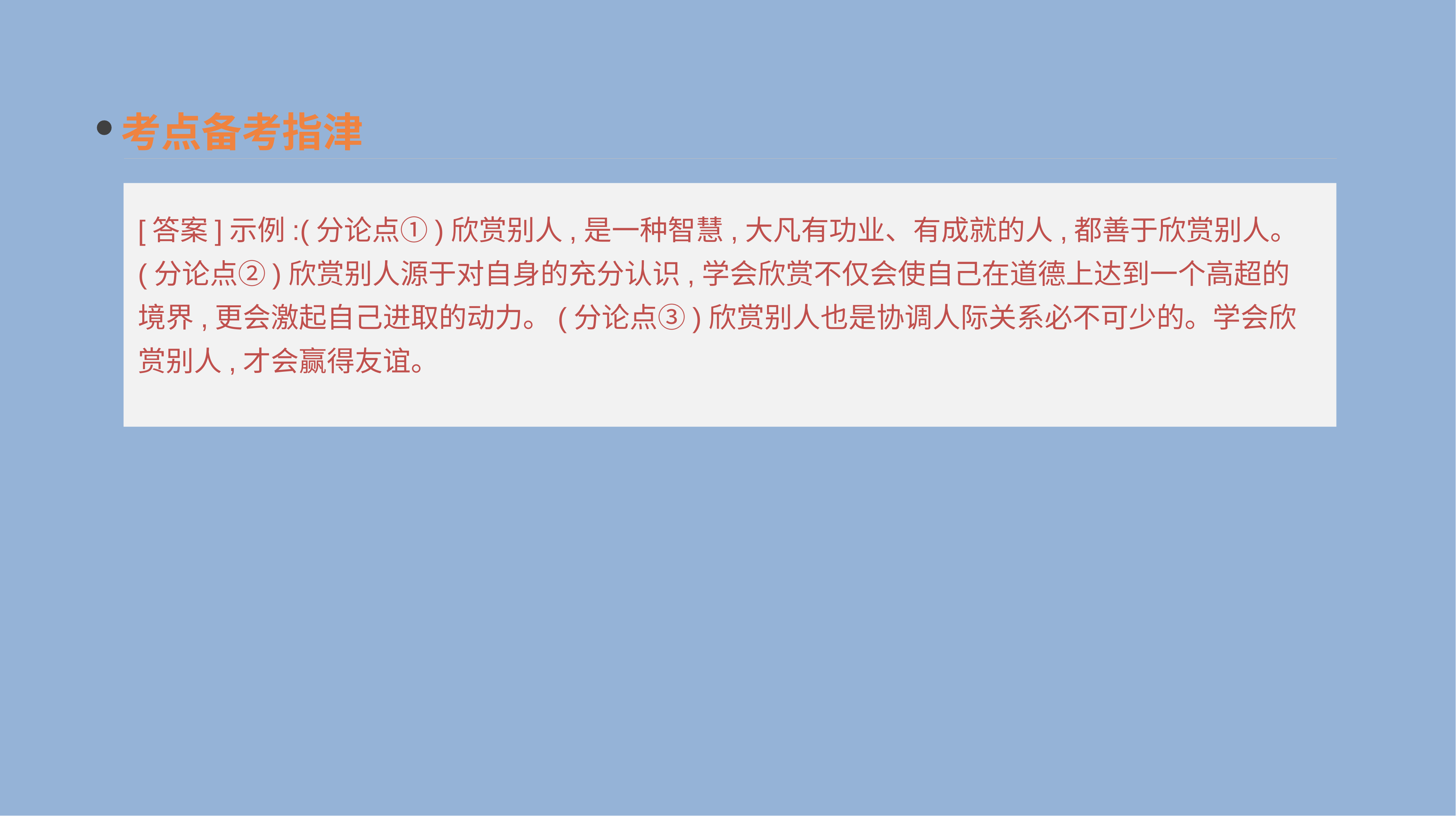

考点备考指津

[答案]示例:(分论点①)欣赏别人,是一种智慧,大凡有功业、有成就的人,都善于欣赏别人。(分论点②)欣赏别人源于对自身的充分认识,学会欣赏不仅会使自己在道德上达到一个高超的境界,更会激起自己进取的动力。(分论点③)欣赏别人也是协调人际关系必不可少的。学会欣赏别人,才会赢得友谊。